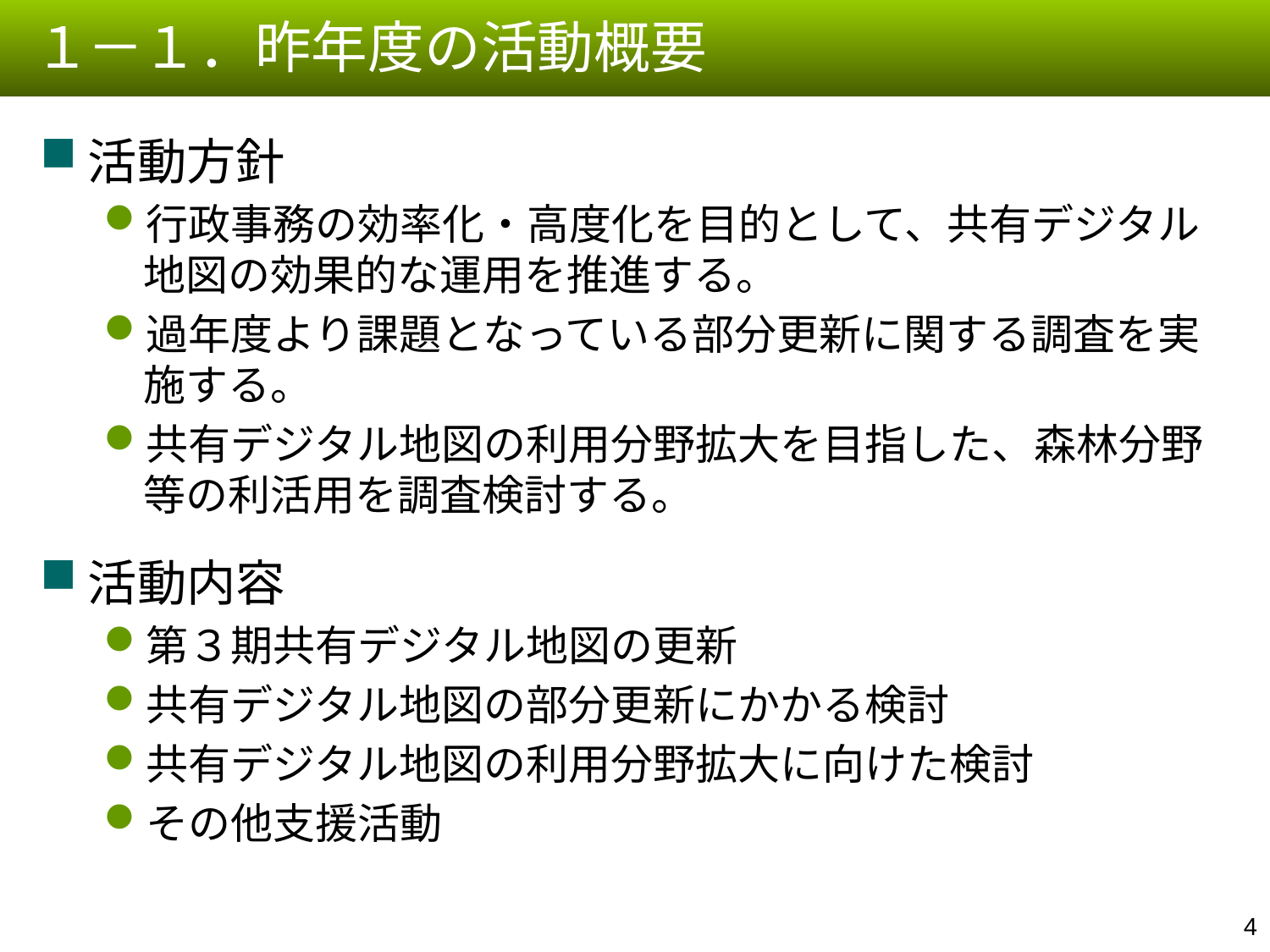

１－１．昨年度の活動概要
活動方針
行政事務の効率化・高度化を目的として、共有デジタル地図の効果的な運用を推進する。
過年度より課題となっている部分更新に関する調査を実施する。
共有デジタル地図の利用分野拡大を目指した、森林分野等の利活用を調査検討する。

活動内容
第３期共有デジタル地図の更新
共有デジタル地図の部分更新にかかる検討
共有デジタル地図の利用分野拡大に向けた検討
その他支援活動
4